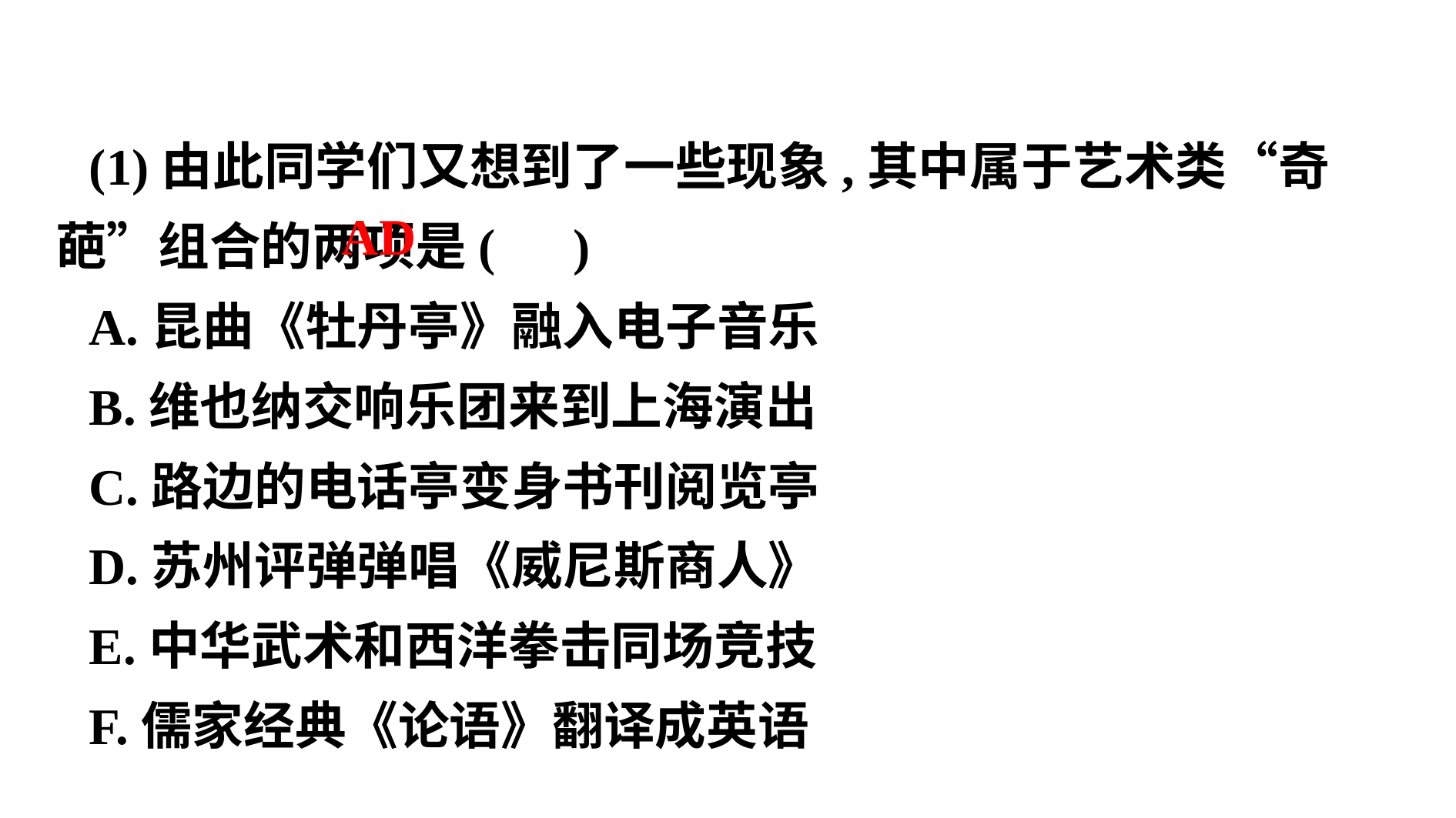

(1)由此同学们又想到了一些现象,其中属于艺术类“奇葩”组合的两项是(      )
A.昆曲《牡丹亭》融入电子音乐
B.维也纳交响乐团来到上海演出
C.路边的电话亭变身书刊阅览亭
D.苏州评弹弹唱《威尼斯商人》
E.中华武术和西洋拳击同场竞技
F.儒家经典《论语》翻译成英语
 AD